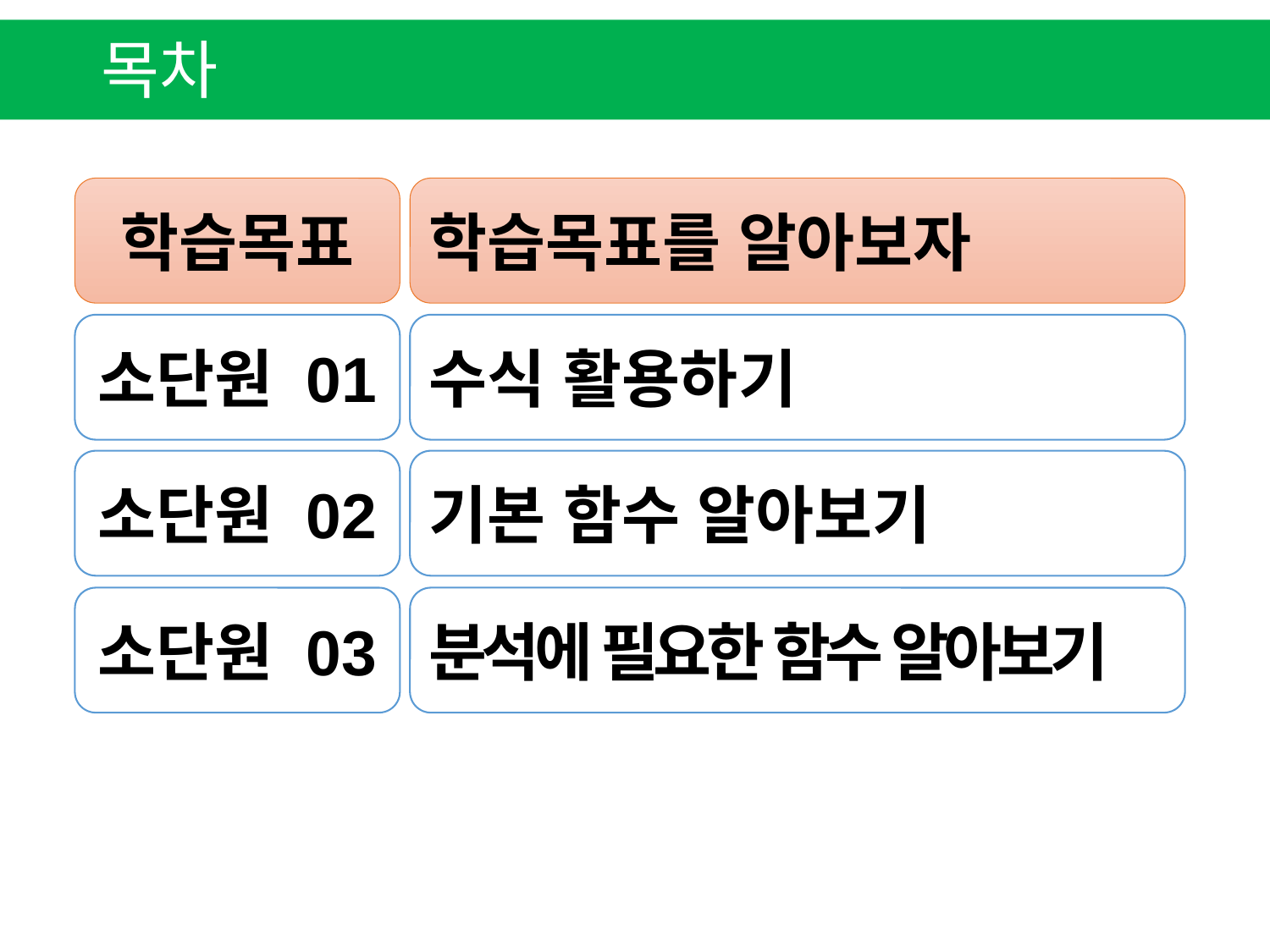

목차
학습목표
학습목표를 알아보자
소단원 01
수식 활용하기
소단원 02
기본 함수 알아보기
소단원 03
분석에 필요한 함수 알아보기